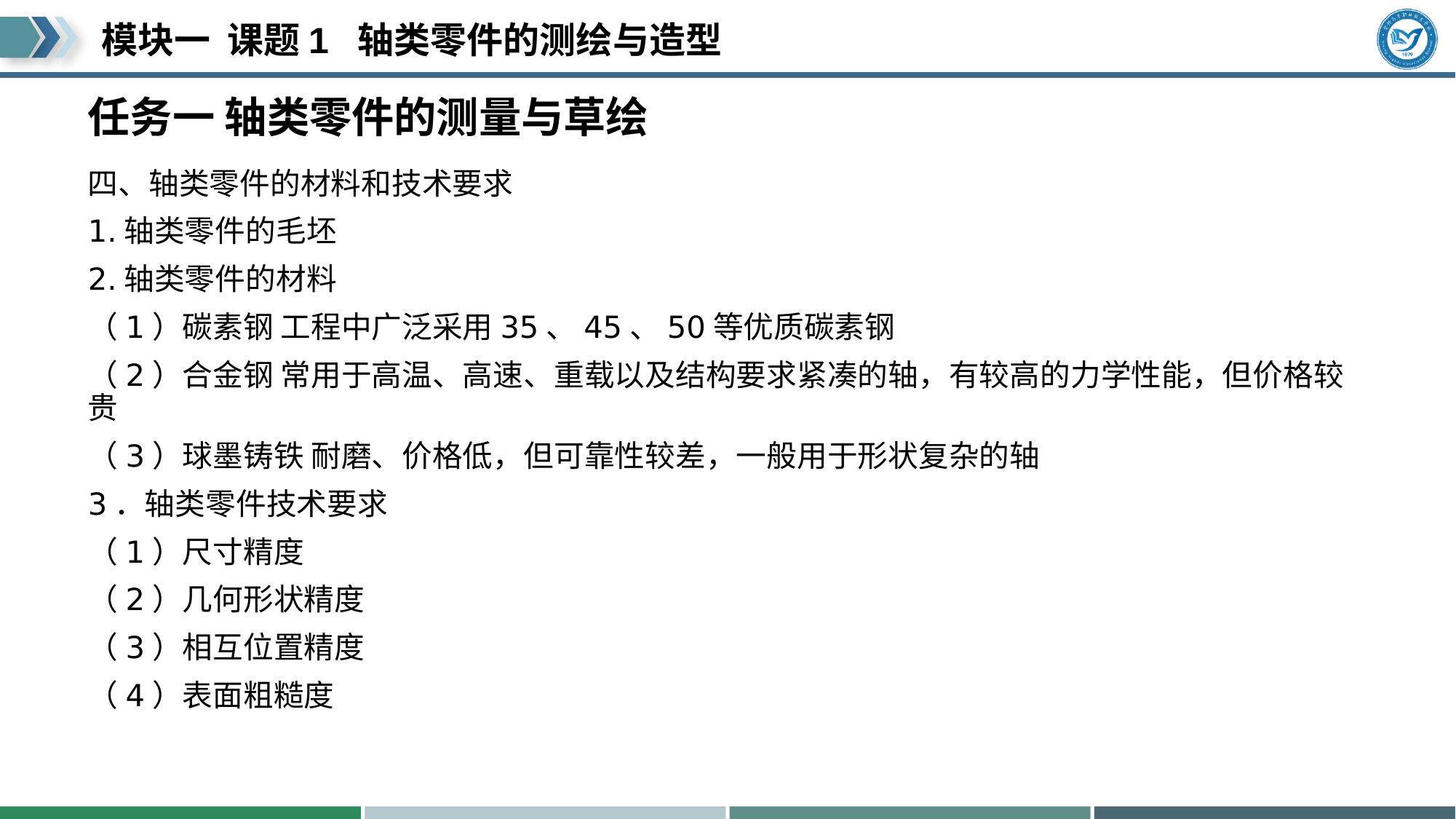

# 任务一 轴类零件的测量与草绘
四、轴类零件的材料和技术要求
1.轴类零件的毛坯
2.轴类零件的材料
（1）碳素钢 工程中广泛采用35、45、50等优质碳素钢
（2）合金钢 常用于高温、高速、重载以及结构要求紧凑的轴，有较高的力学性能，但价格较贵
（3）球墨铸铁 耐磨、价格低，但可靠性较差，一般用于形状复杂的轴
3．轴类零件技术要求
（1）尺寸精度
（2）几何形状精度
（3）相互位置精度
（4）表面粗糙度